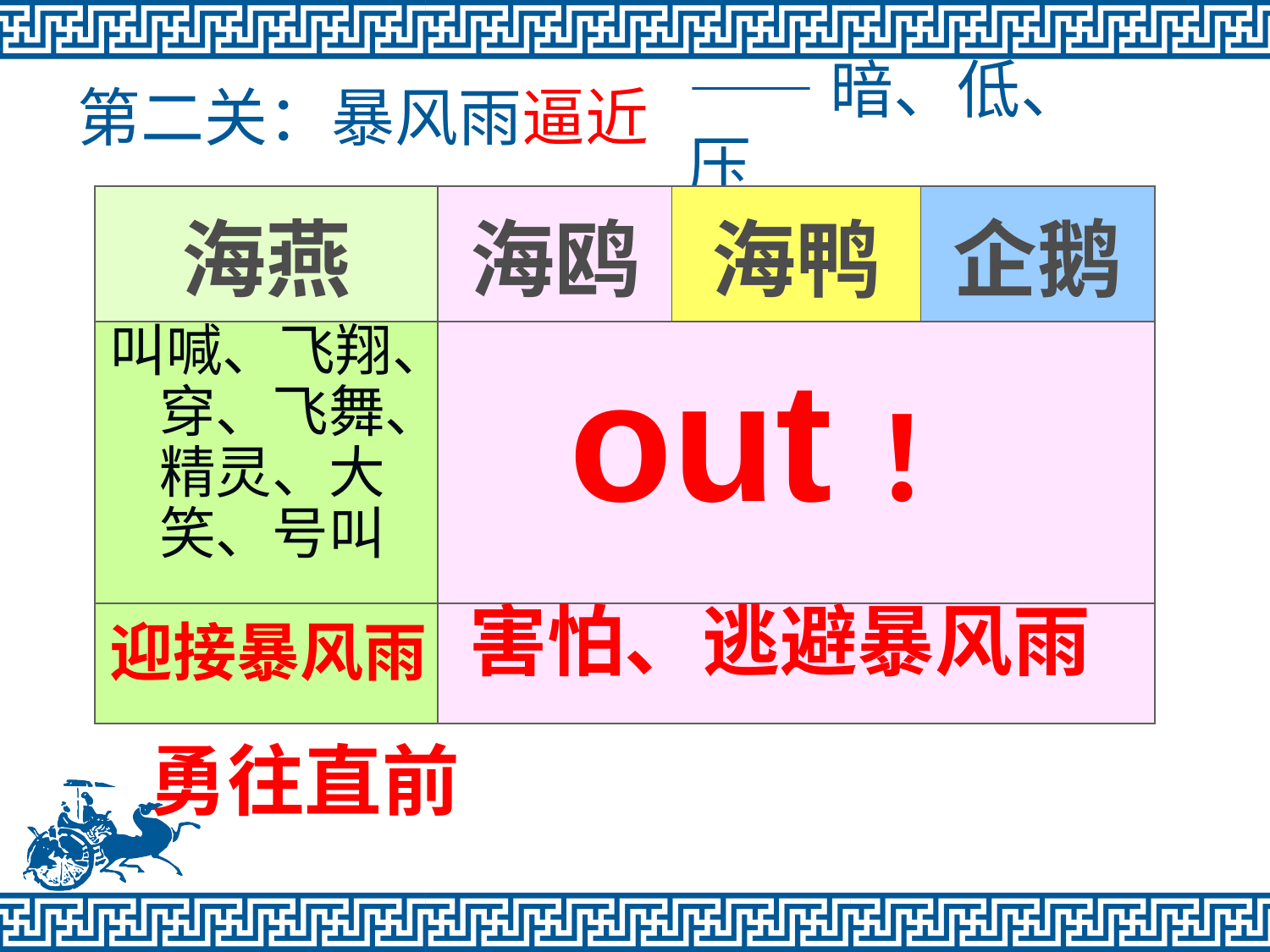

# 第二关：暴风雨逼近
——暗、低、压
| 海燕 | 海鸥 | 海鸭 | 企鹅 |
| --- | --- | --- | --- |
|  |  |  |  |
|  |  |  |  |
叫喊、飞翔、穿、飞舞、精灵、大笑、号叫
out！
害怕、逃避暴风雨
迎接暴风雨
勇往直前